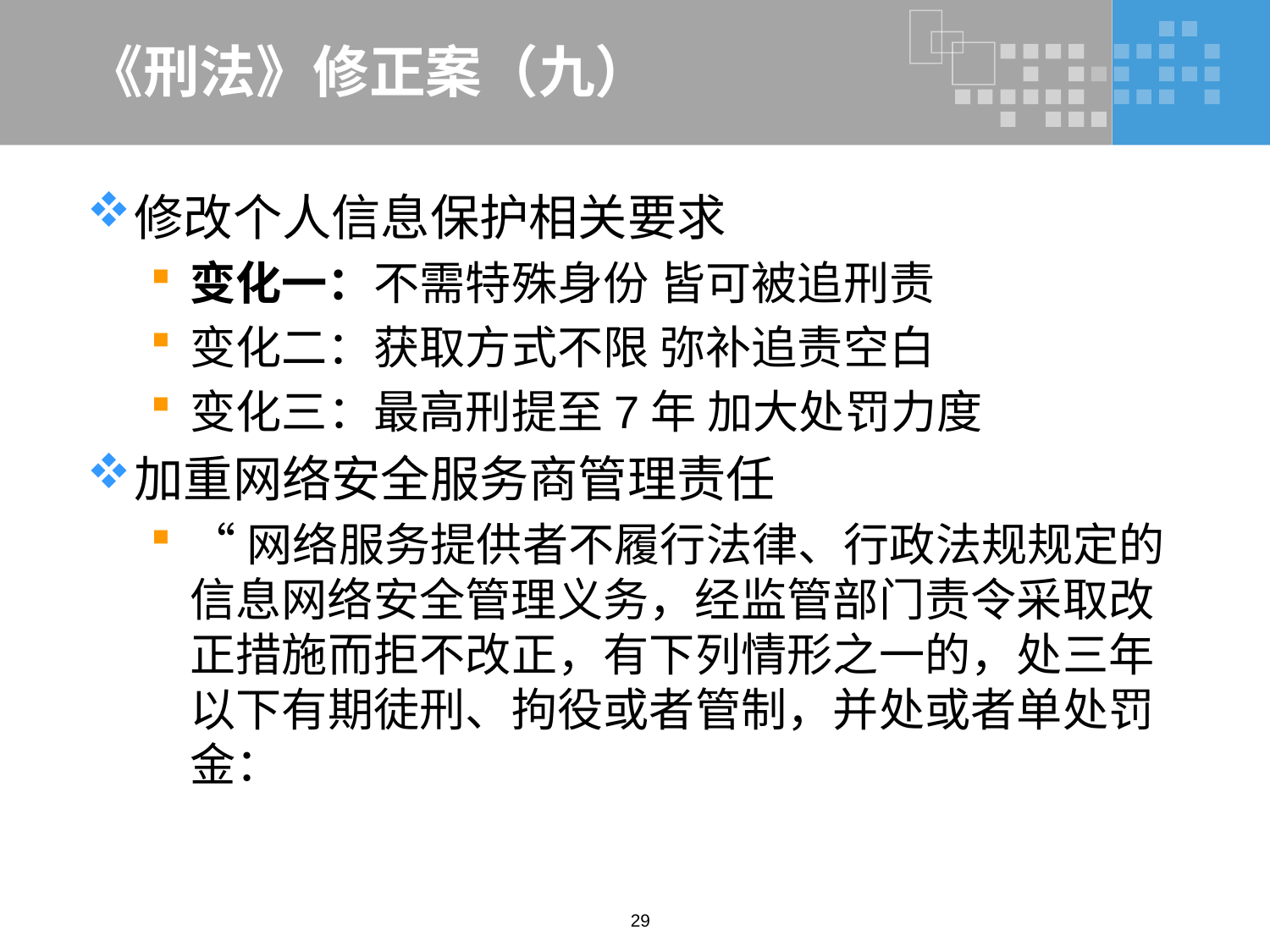

# 《刑法》修正案（九）
修改个人信息保护相关要求
变化一：不需特殊身份 皆可被追刑责
变化二：获取方式不限 弥补追责空白
变化三：最高刑提至7年 加大处罚力度
加重网络安全服务商管理责任
“网络服务提供者不履行法律、行政法规规定的信息网络安全管理义务，经监管部门责令采取改正措施而拒不改正，有下列情形之一的，处三年以下有期徒刑、拘役或者管制，并处或者单处罚金：

29